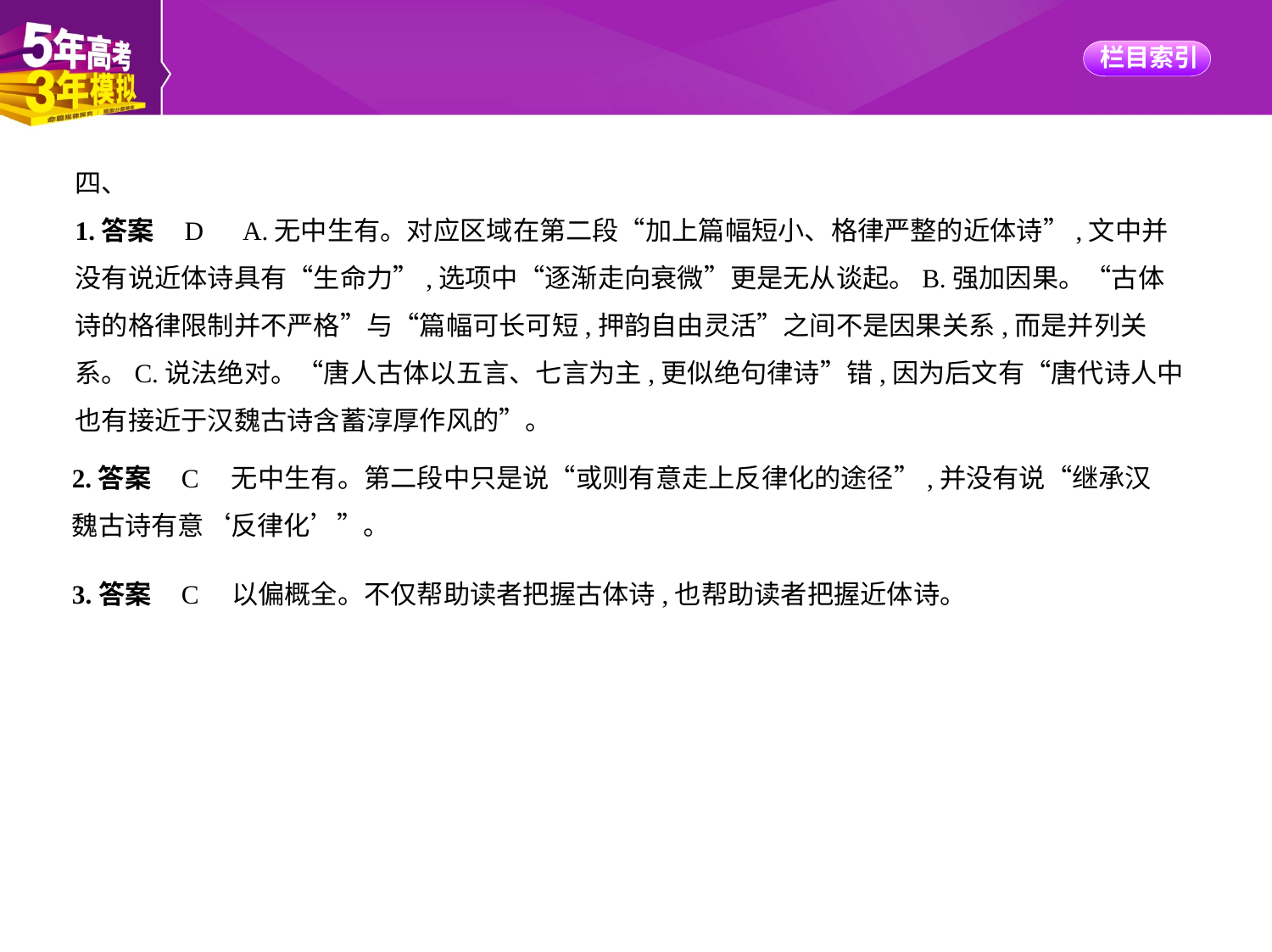

四、
1.答案    D　A.无中生有。对应区域在第二段“加上篇幅短小、格律严整的近体诗”,文中并
没有说近体诗具有“生命力”,选项中“逐渐走向衰微”更是无从谈起。B.强加因果。“古体
诗的格律限制并不严格”与“篇幅可长可短,押韵自由灵活”之间不是因果关系,而是并列关
系。C.说法绝对。“唐人古体以五言、七言为主,更似绝句律诗”错,因为后文有“唐代诗人中
也有接近于汉魏古诗含蓄淳厚作风的”。
2.答案    C　无中生有。第二段中只是说“或则有意走上反律化的途径”,并没有说“继承汉
魏古诗有意‘反律化’”。
3.答案    C    以偏概全。不仅帮助读者把握古体诗,也帮助读者把握近体诗。